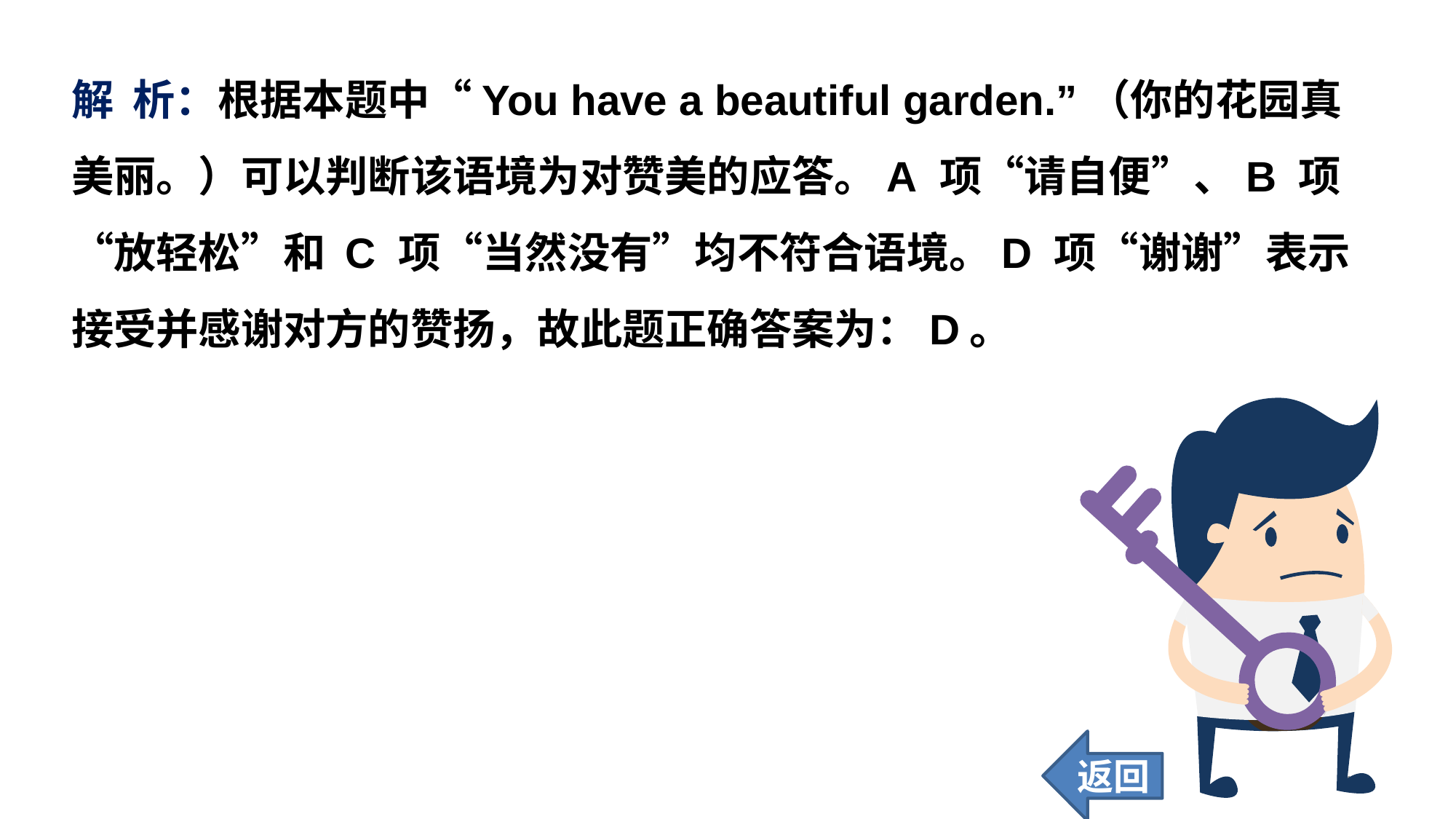

解  析：根据本题中“You have a beautiful garden.”（你的花园真美丽。）可以判断该语境为对赞美的应答。A 项“请自便”、B 项“放轻松”和 C 项“当然没有”均不符合语境。D 项“谢谢”表示接受并感谢对方的赞扬，故此题正确答案为：D。

返回
118